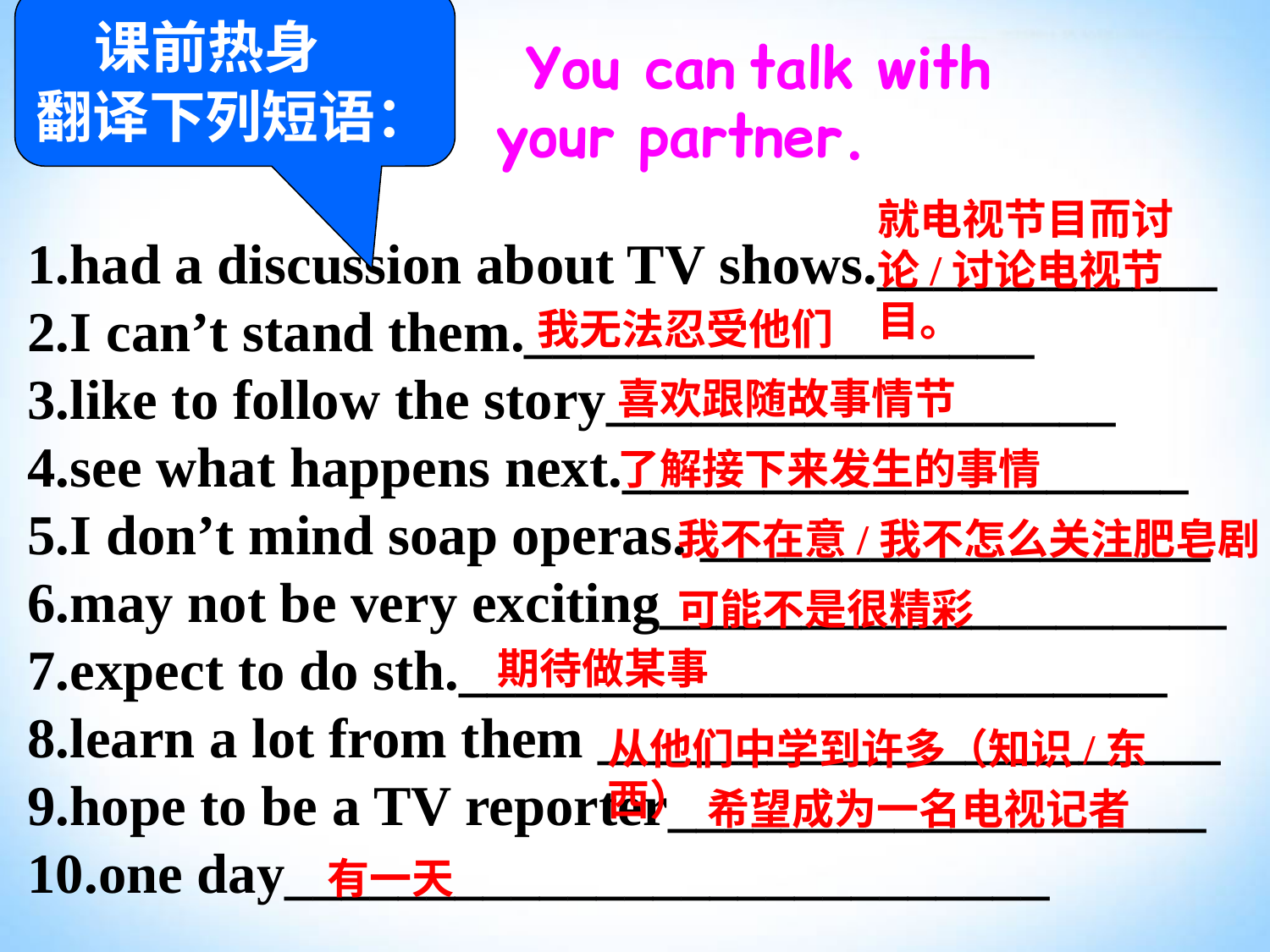

课前热身
翻译下列短语：
  You can talk with your partner.

1.had a discussion about TV shows.____________
2.I can’t stand them.__________________
3.like to follow the story__________________
4.see what happens next.____________________
5.I don’t mind soap operas. __________________
6.may not be very exciting____________________
7.expect to do sth._________________________
8.learn a lot from them ______________________
9.hope to be a TV reporter___________________
10.one day___________________________
就电视节目而讨论/讨论电视节目。
我无法忍受他们
喜欢跟随故事情节
了解接下来发生的事情
我不在意/我不怎么关注肥皂剧
可能不是很精彩
期待做某事
从他们中学到许多（知识/东西）
希望成为一名电视记者
有一天